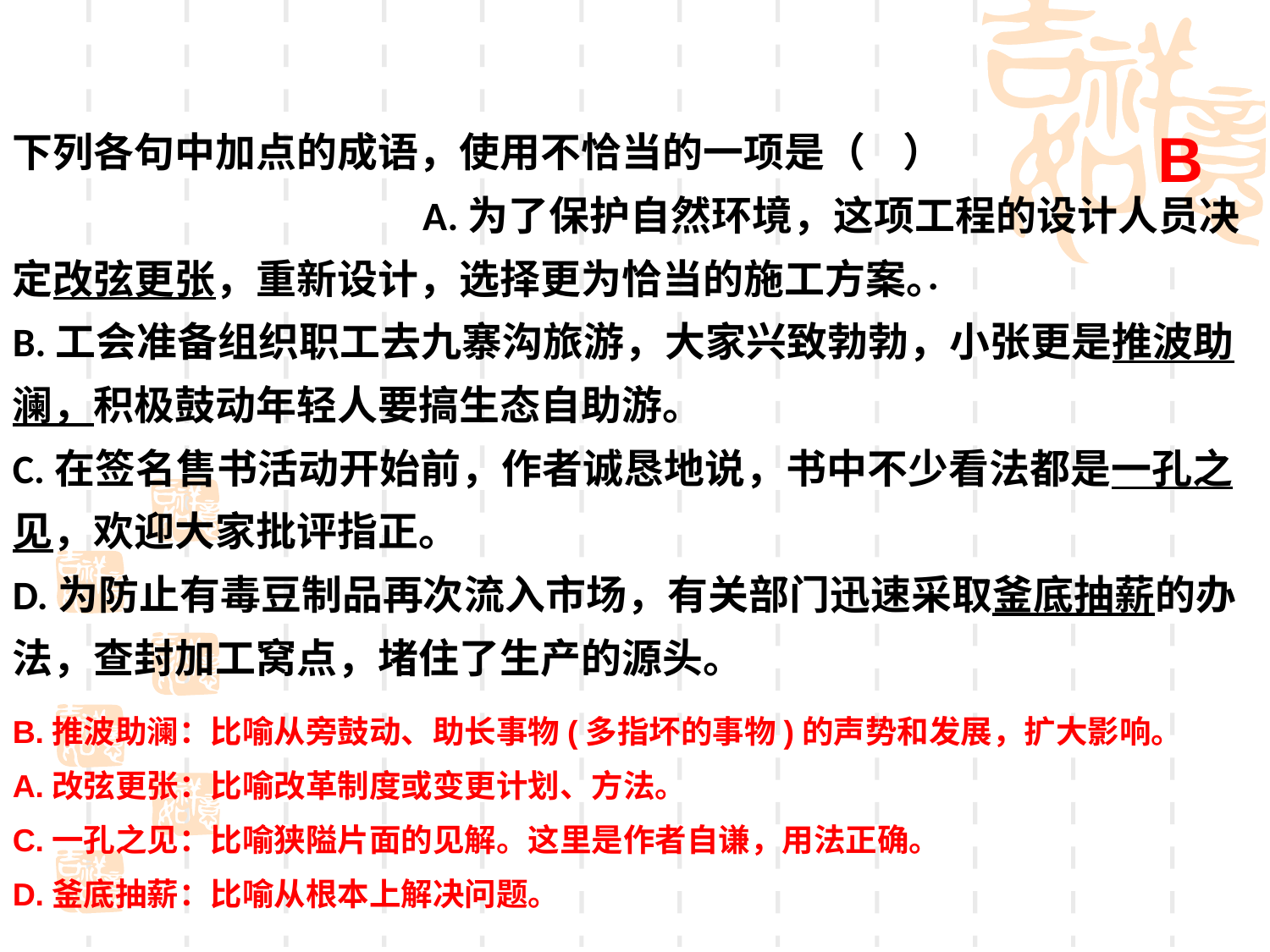

B

下列各句中加点的成语，使用不恰当的一项是（    ）                                                                             A.为了保护自然环境，这项工程的设计人员决定改弦更张，重新设计，选择更为恰当的施工方案。
B.工会准备组织职工去九寨沟旅游，大家兴致勃勃，小张更是推波助澜，积极鼓动年轻人要搞生态自助游。
C.在签名售书活动开始前，作者诚恳地说，书中不少看法都是一孔之见，欢迎大家批评指正。
D.为防止有毒豆制品再次流入市场，有关部门迅速采取釜底抽薪的办法，查封加工窝点，堵住了生产的源头。
.

B.推波助澜：比喻从旁鼓动、助长事物(多指坏的事物)的声势和发展，扩大影响。
A.改弦更张：比喻改革制度或变更计划、方法。
C.一孔之见：比喻狭隘片面的见解。这里是作者自谦，用法正确。
D.釜底抽薪：比喻从根本上解决问题。